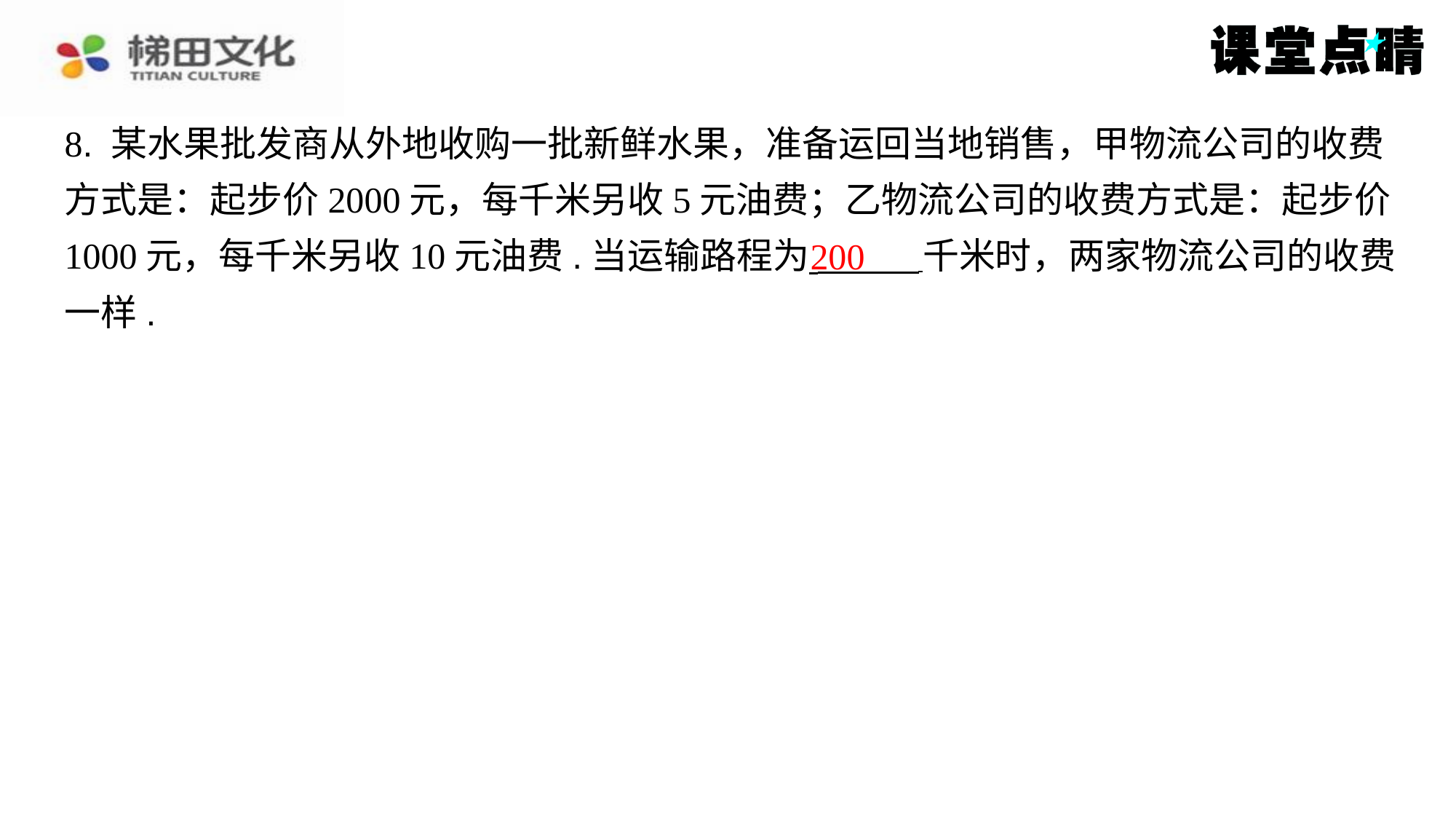

8. 某水果批发商从外地收购一批新鲜水果，准备运回当地销售，甲物流公司的收费
方式是：起步价2000元，每千米另收5元油费；乙物流公司的收费方式是：起步价
1000元，每千米另收10元油费.当运输路程为                 千米时，两家物流公司的收费
一样.
200